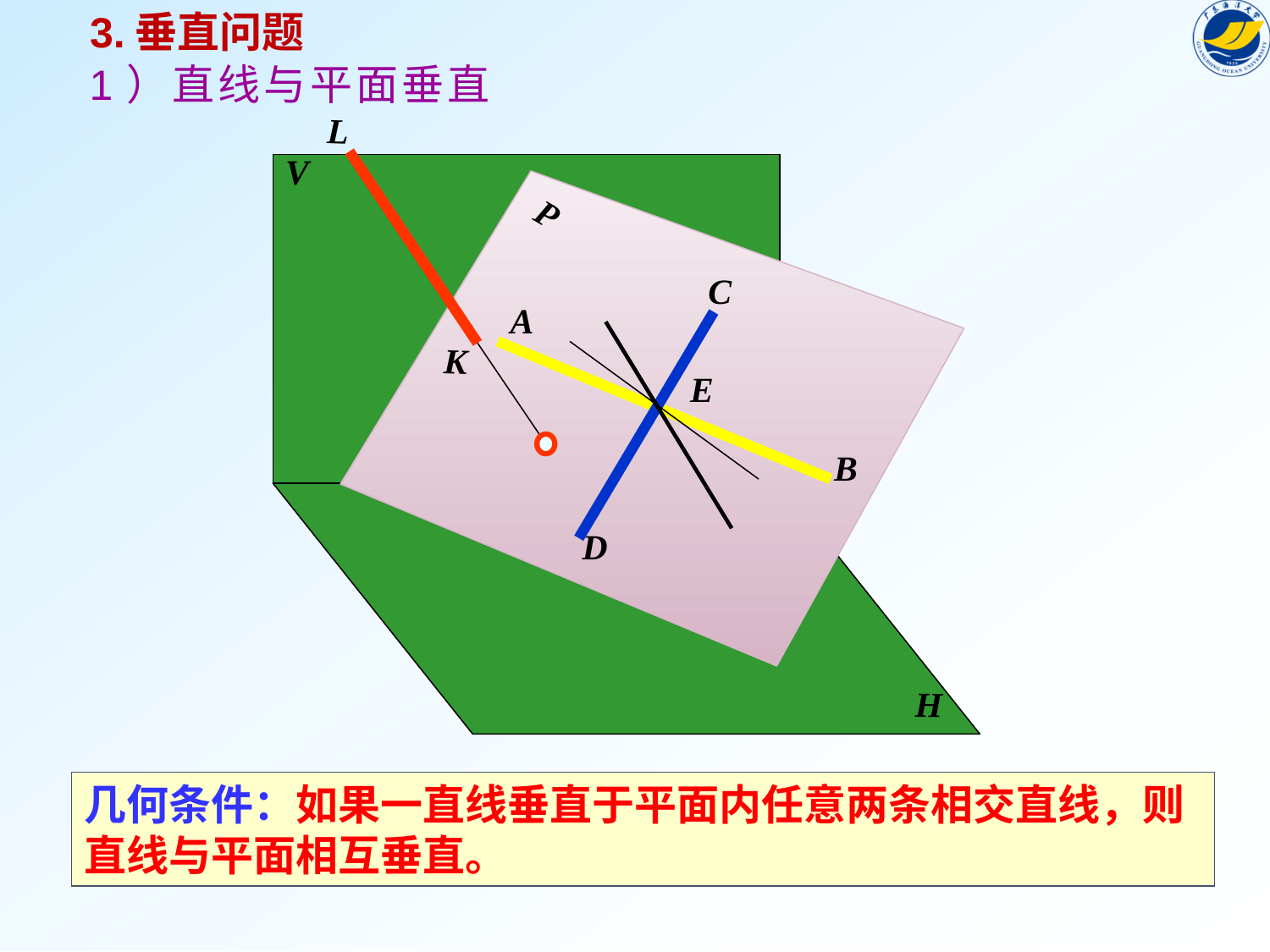

3.垂直问题
# 1）直线与平面垂直
L

K

V

P
C
A

E
B

D
H
几何条件：如果一直线垂直于平面内任意两条相交直线，则直线与平面相互垂直。